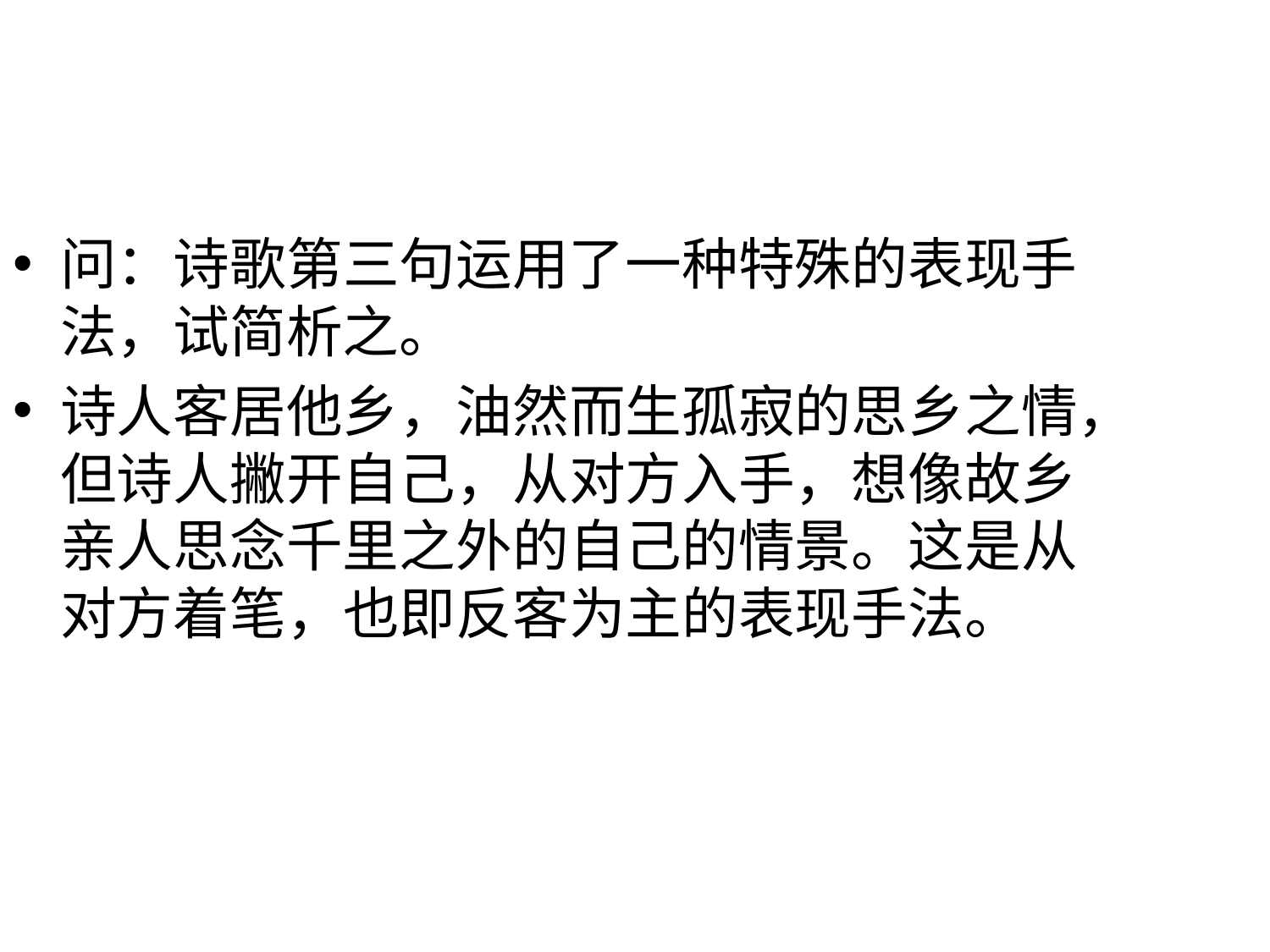

问：诗歌第三句运用了一种特殊的表现手法，试简析之。
诗人客居他乡，油然而生孤寂的思乡之情，但诗人撇开自己，从对方入手，想像故乡亲人思念千里之外的自己的情景。这是从对方着笔，也即反客为主的表现手法。